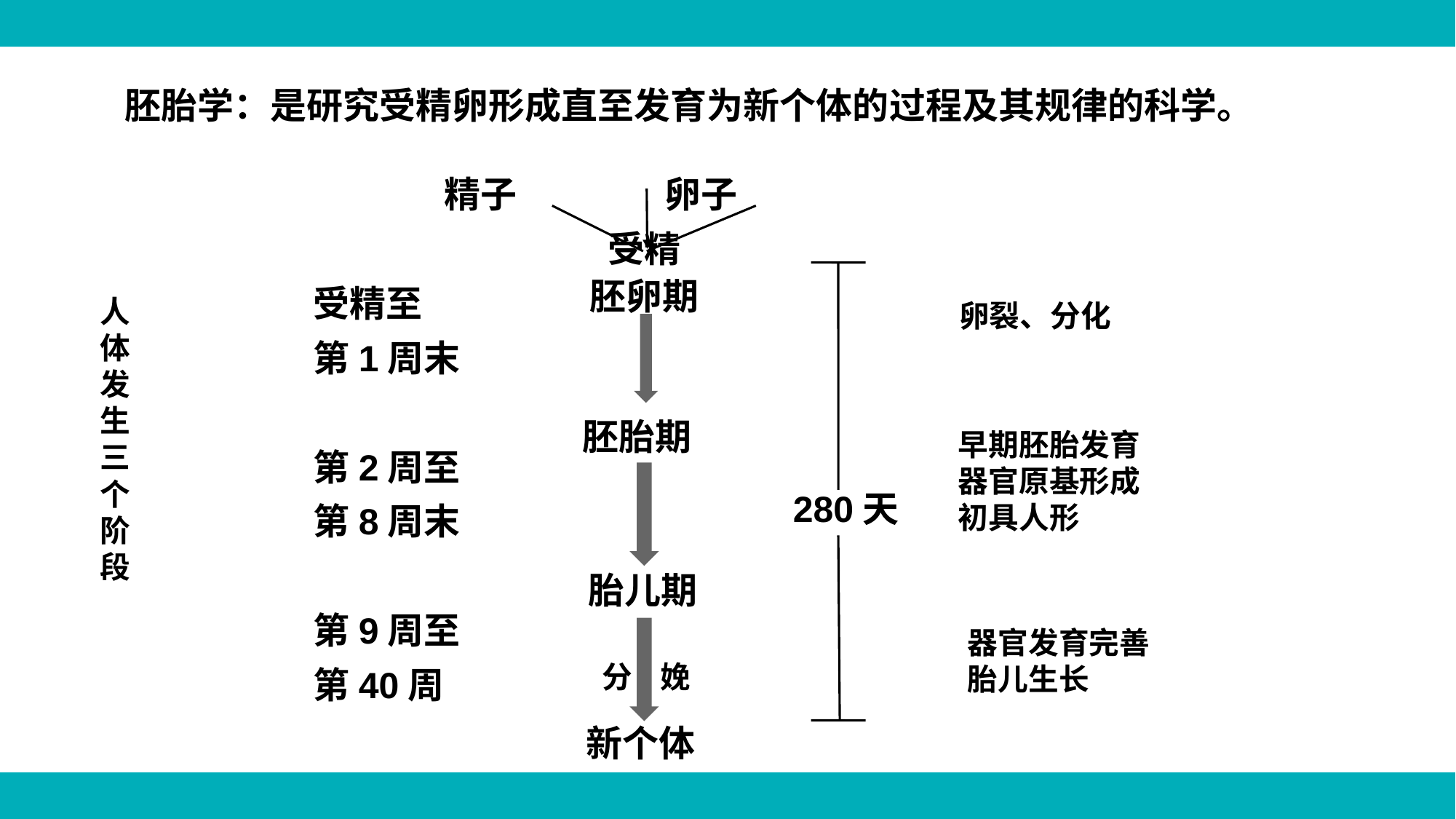

胚胎学：是研究受精卵形成直至发育为新个体的过程及其规律的科学。

                 精子                  卵子
                                     受精
 受精至
 第1周末

 第2周至
 第8周末

 第9周至
 第40周

胚卵期
人体发生三个阶段
卵裂、分化

胚胎期
早期胚胎发育
器官原基形成
初具人形

280天

胎儿期

器官发育完善
胎儿生长
分    娩
新个体

4